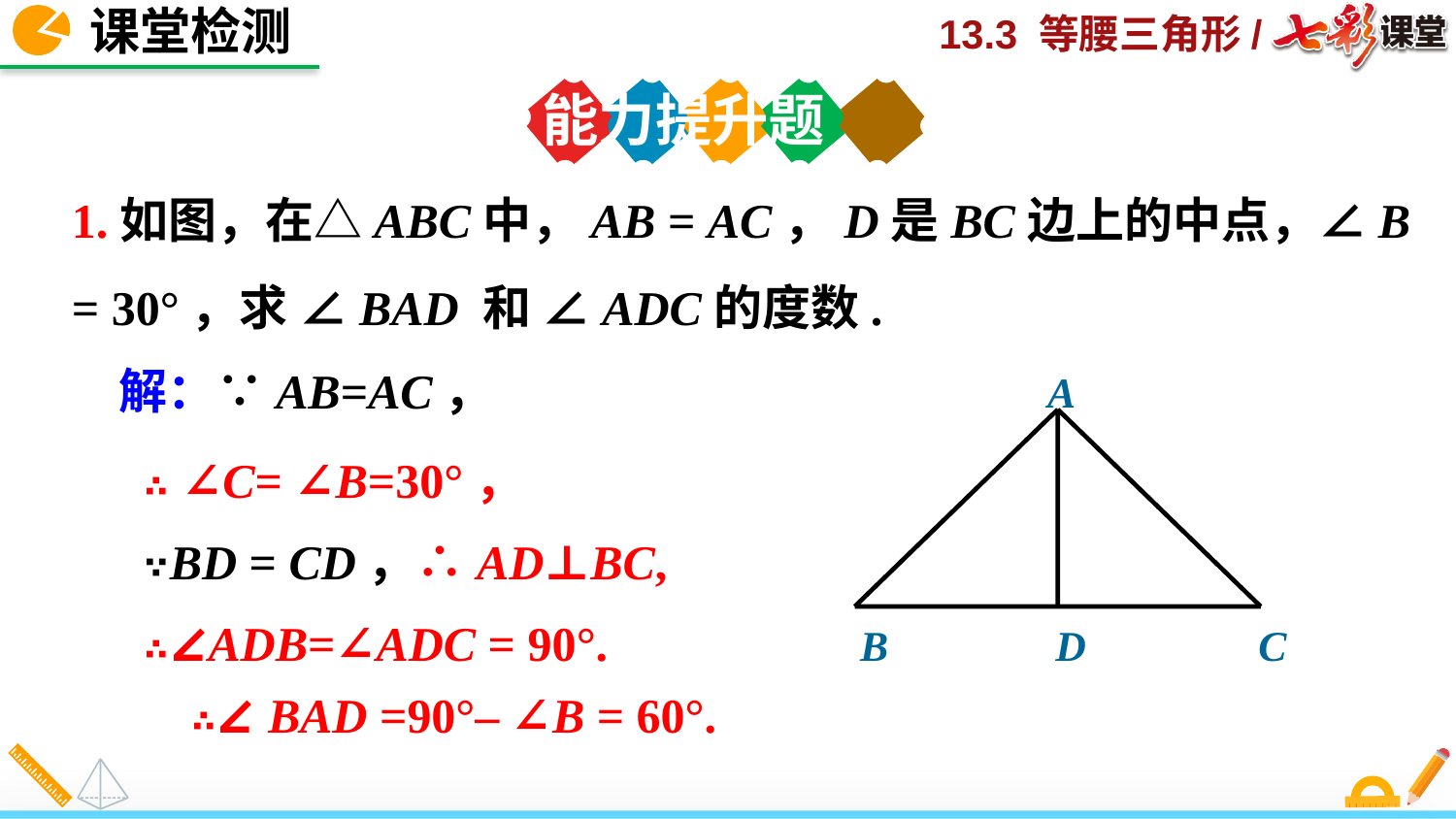

课堂检测

能力提升题

1.如图，在△ABC中，AB = AC，D是BC边上的中点，∠B = 30°，求 ∠BAD 和 ∠ADC的度数.
解：∵AB=AC，
A

B
D
C
∴ ∠C= ∠B=30°，
∵BD = CD，∴AD⊥BC,
∴∠ADB=∠ADC = 90°.
  ∴∠ BAD =90°– ∠B = 60°.